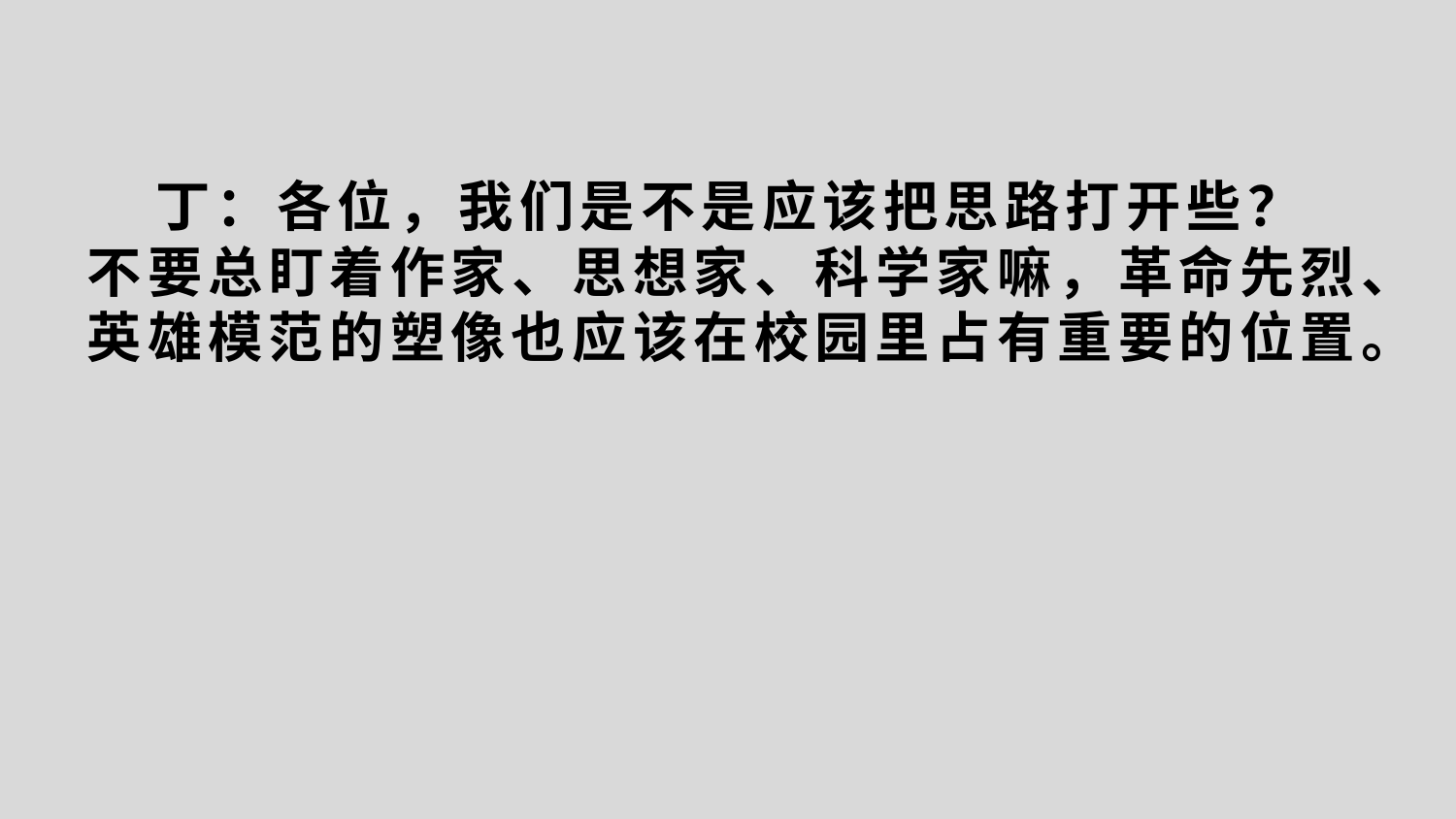

# 丁：各位，我们是不是应该把思路打开些？不要总盯着作家、思想家、科学家嘛，革命先烈、英雄模范的塑像也应该在校园里占有重要的位置。